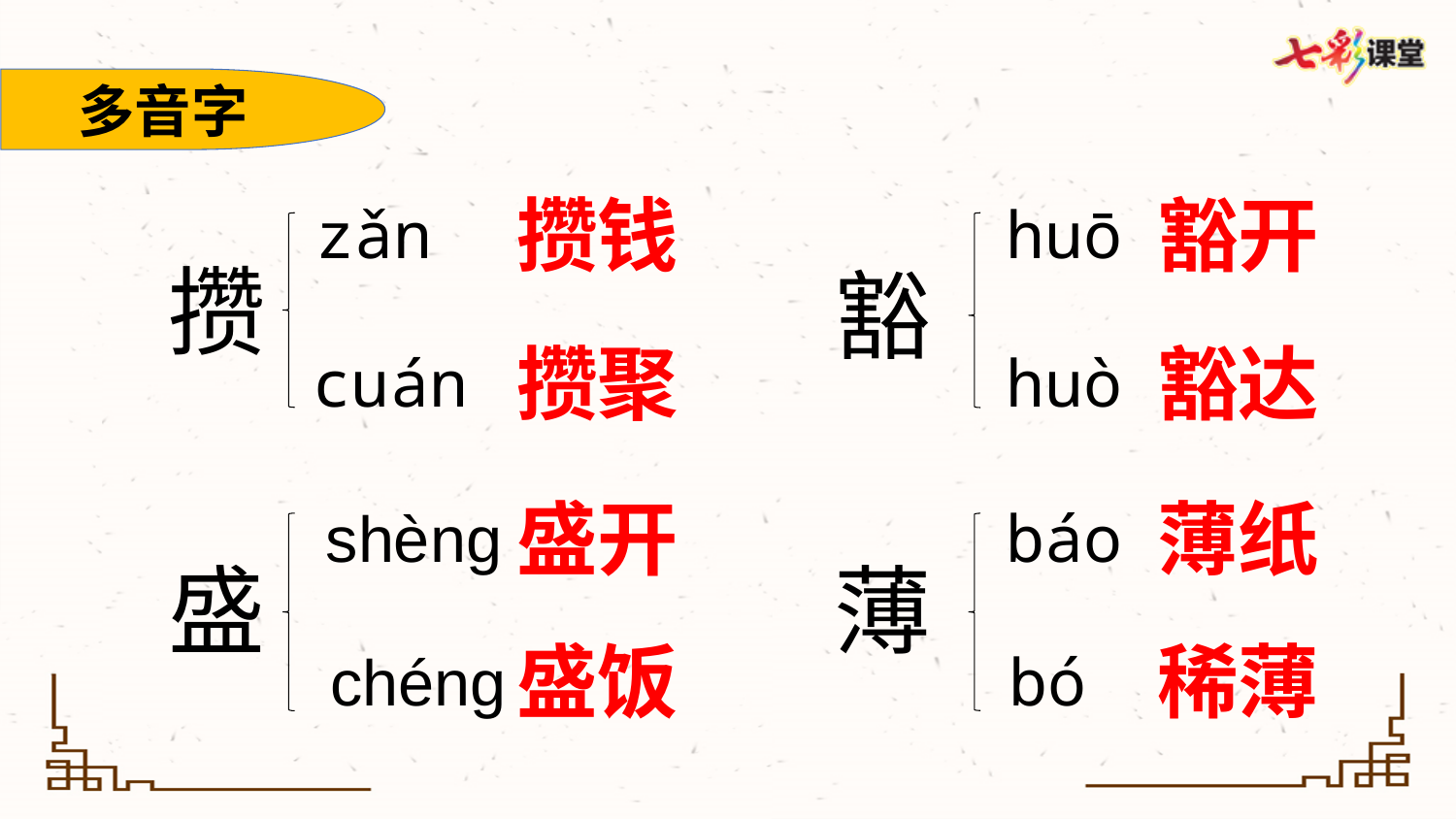

多音字
攒钱
豁开
zǎn
huō

攒
豁
攒聚
豁达
cuán
huò
盛开
薄纸
shèng
báo

盛
薄
盛饭
稀薄
chéng
bó